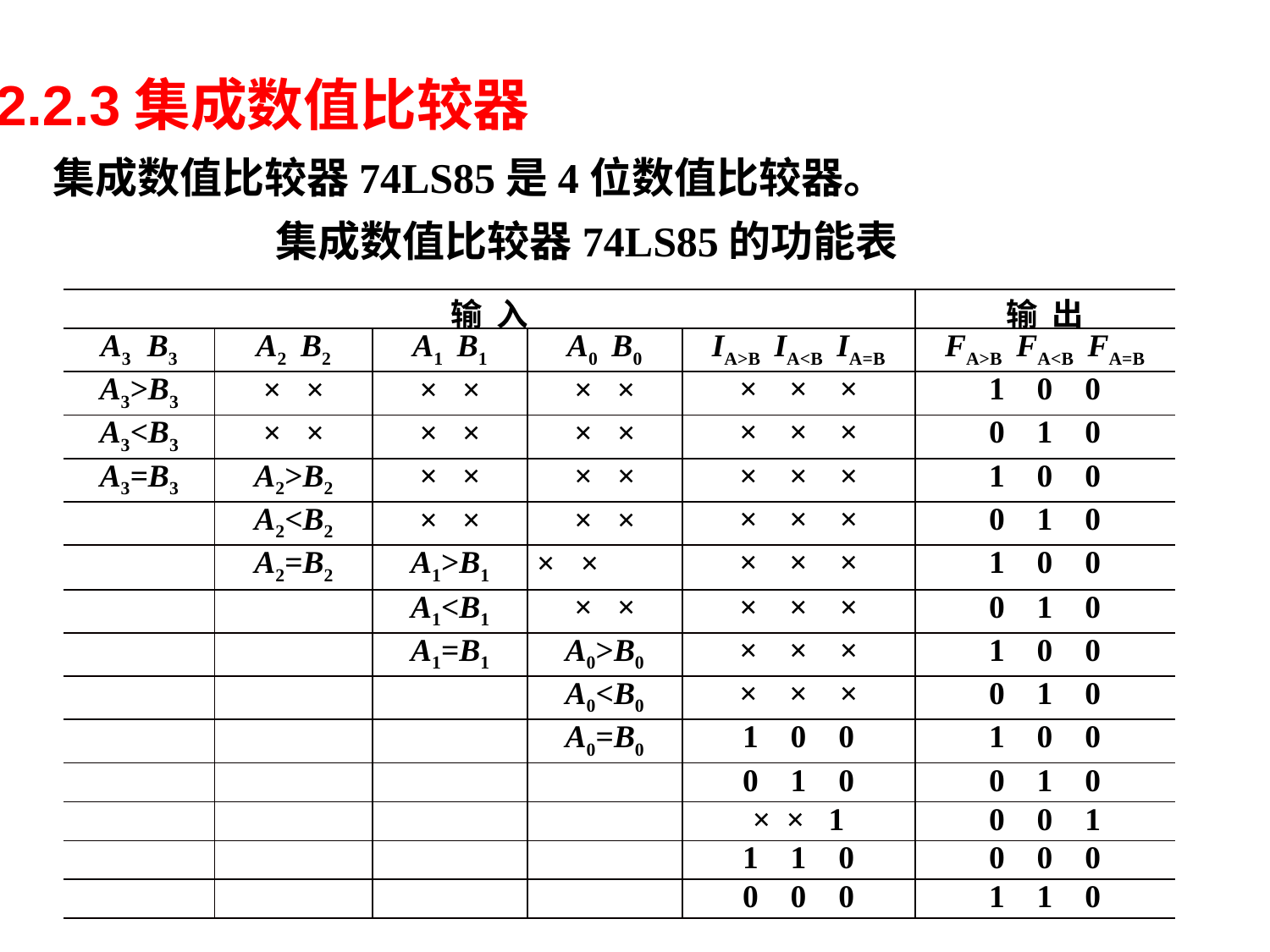

2.2.3集成数值比较器
集成数值比较器74LS85是4位数值比较器。
集成数值比较器74LS85的功能表
| 输 入 |  |  |  |  | 输 出 |
| --- | --- | --- | --- | --- | --- |
| A3 B3 | A2 B2 | A1 B1 | A0 B0 | IA>B IA<B IA=B | FA>B FA<B FA=B |
| A3>B3 | × × | × × | × × | × × × | 1 0 0 |
| A3<B3 | × × | × × | × × | × × × | 0 1 0 |
| A3=B3 | A2>B2 | × × | × × | × × × | 1 0 0 |
|  | A2<B2 | × × | × × | × × × | 0 1 0 |
|  | A2=B2 | A1>B1 | × × | × × × | 1 0 0 |
|  |  | A1<B1 | × × | × × × | 0 1 0 |
|  |  | A1=B1 | A0>B0 | × × × | 1 0 0 |
|  |  |  | A0<B0 | × × × | 0 1 0 |
|  |  |  | A0=B0 | 1 0 0 | 1 0 0 |
|  |  |  |  | 0 1 0 | 0 1 0 |
|  |  |  |  | × × 1 | 0 0 1 |
|  |  |  |  | 1 1 0 | 0 0 0 |
|  |  |  |  | 0 0 0 | 1 1 0 |